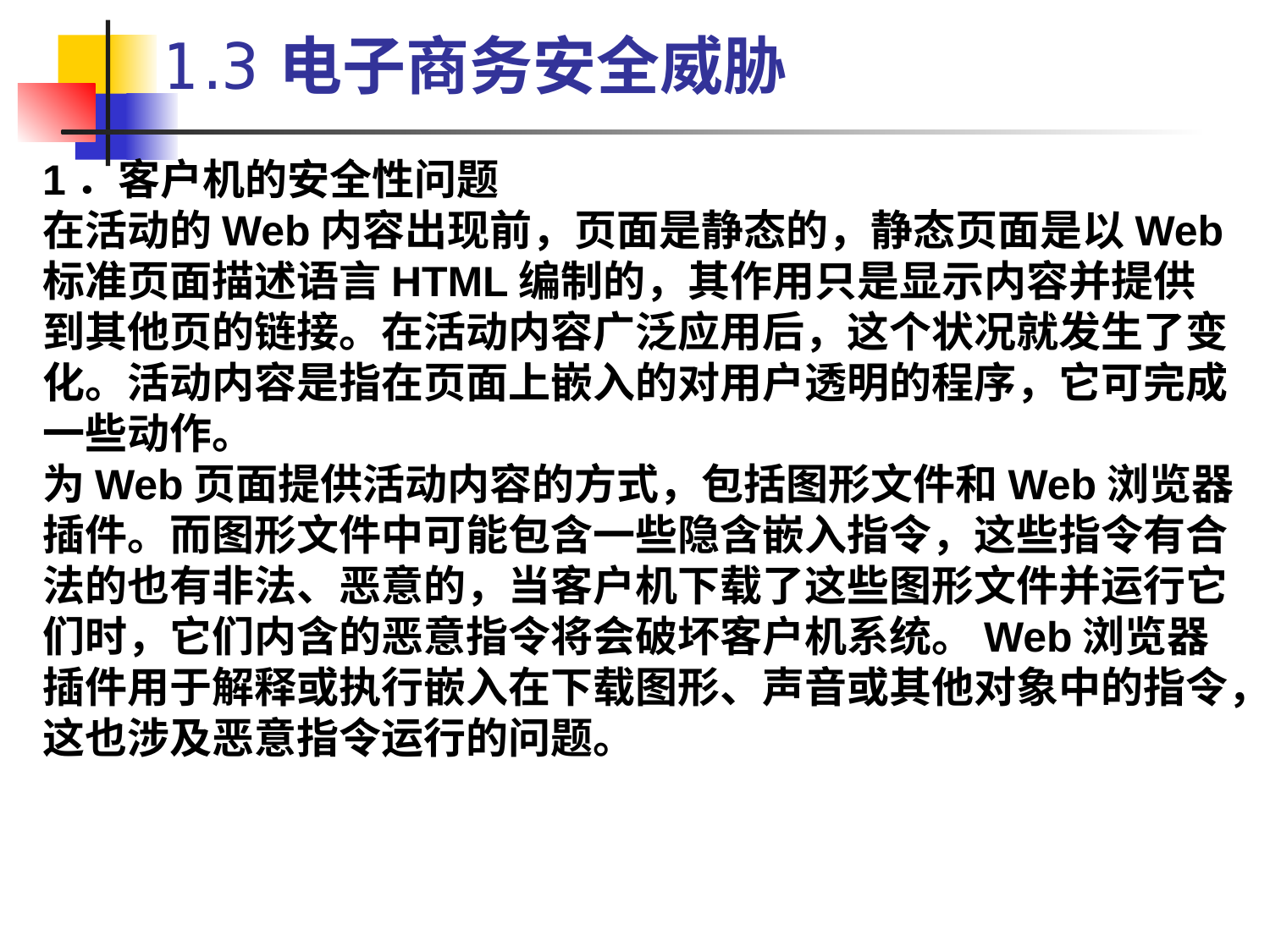

1.3电子商务安全威胁
1．客户机的安全性问题
在活动的Web内容出现前，页面是静态的，静态页面是以Web标准页面描述语言HTML编制的，其作用只是显示内容并提供到其他页的链接。在活动内容广泛应用后，这个状况就发生了变化。活动内容是指在页面上嵌入的对用户透明的程序，它可完成一些动作。
为Web页面提供活动内容的方式，包括图形文件和Web浏览器插件。而图形文件中可能包含一些隐含嵌入指令，这些指令有合法的也有非法、恶意的，当客户机下载了这些图形文件并运行它们时，它们内含的恶意指令将会破坏客户机系统。Web浏览器插件用于解释或执行嵌入在下载图形、声音或其他对象中的指令，这也涉及恶意指令运行的问题。